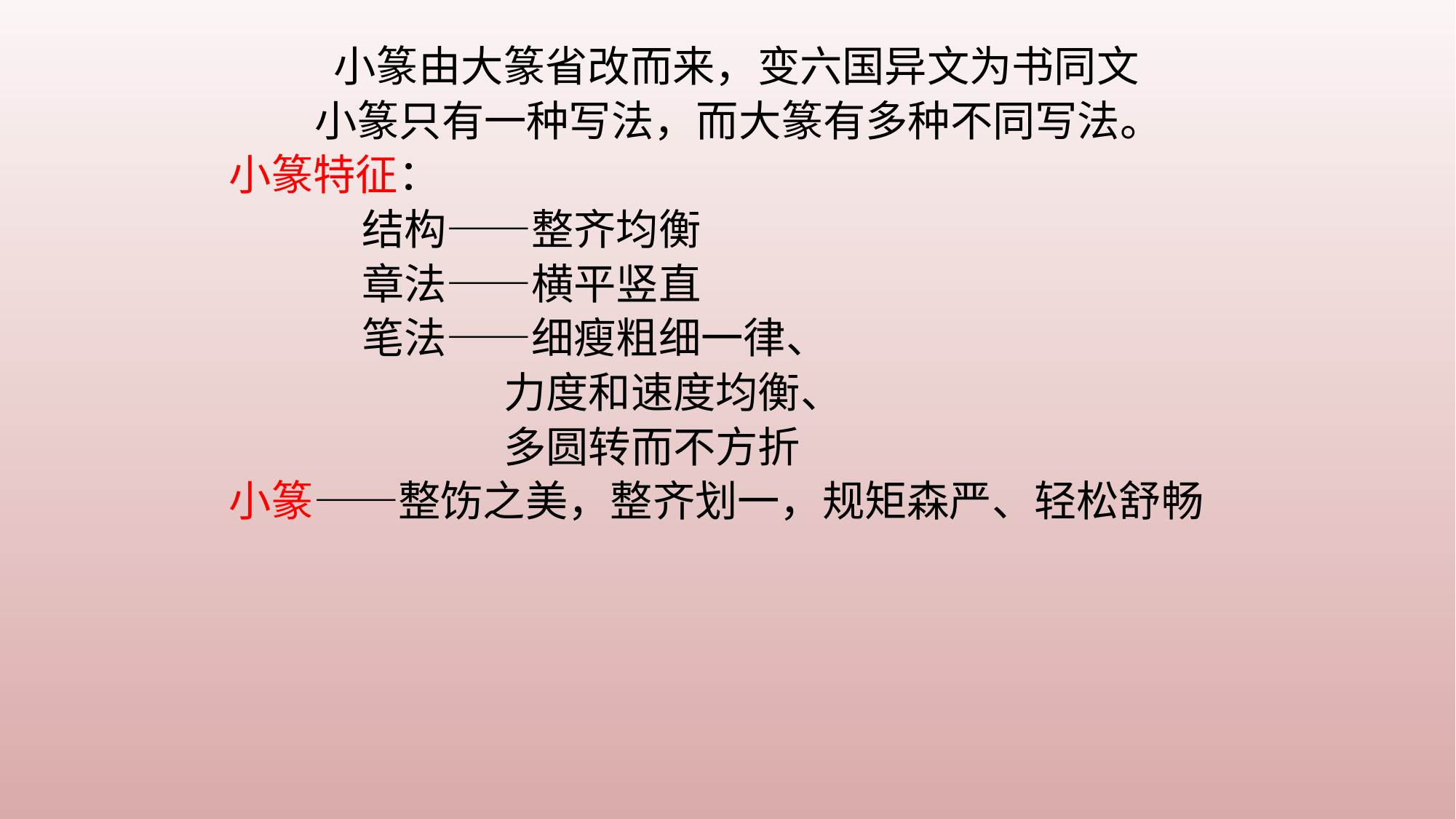

小篆由大篆省改而来，变六国异文为书同文
        小篆只有一种写法，而大篆有多种不同写法。
小篆特征：
             结构——整齐均衡
             章法——横平竖直
             笔法——细瘦粗细一律、
                            力度和速度均衡、
                            多圆转而不方折
小篆——整饬之美，整齐划一，规矩森严、轻松舒畅